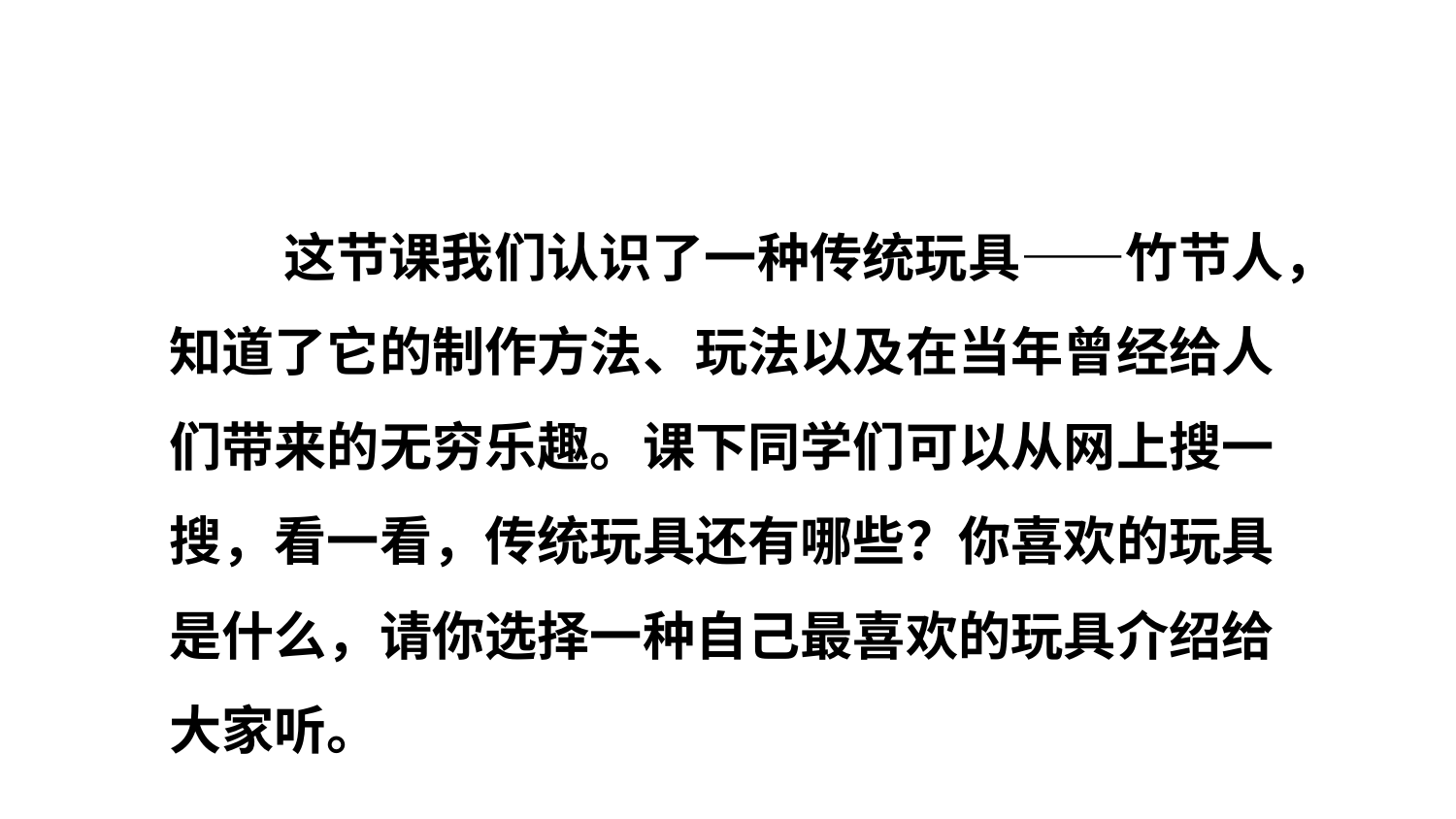

这节课我们认识了一种传统玩具——竹节人，知道了它的制作方法、玩法以及在当年曾经给人们带来的无穷乐趣。课下同学们可以从网上搜一搜，看一看，传统玩具还有哪些？你喜欢的玩具是什么，请你选择一种自己最喜欢的玩具介绍给大家听。